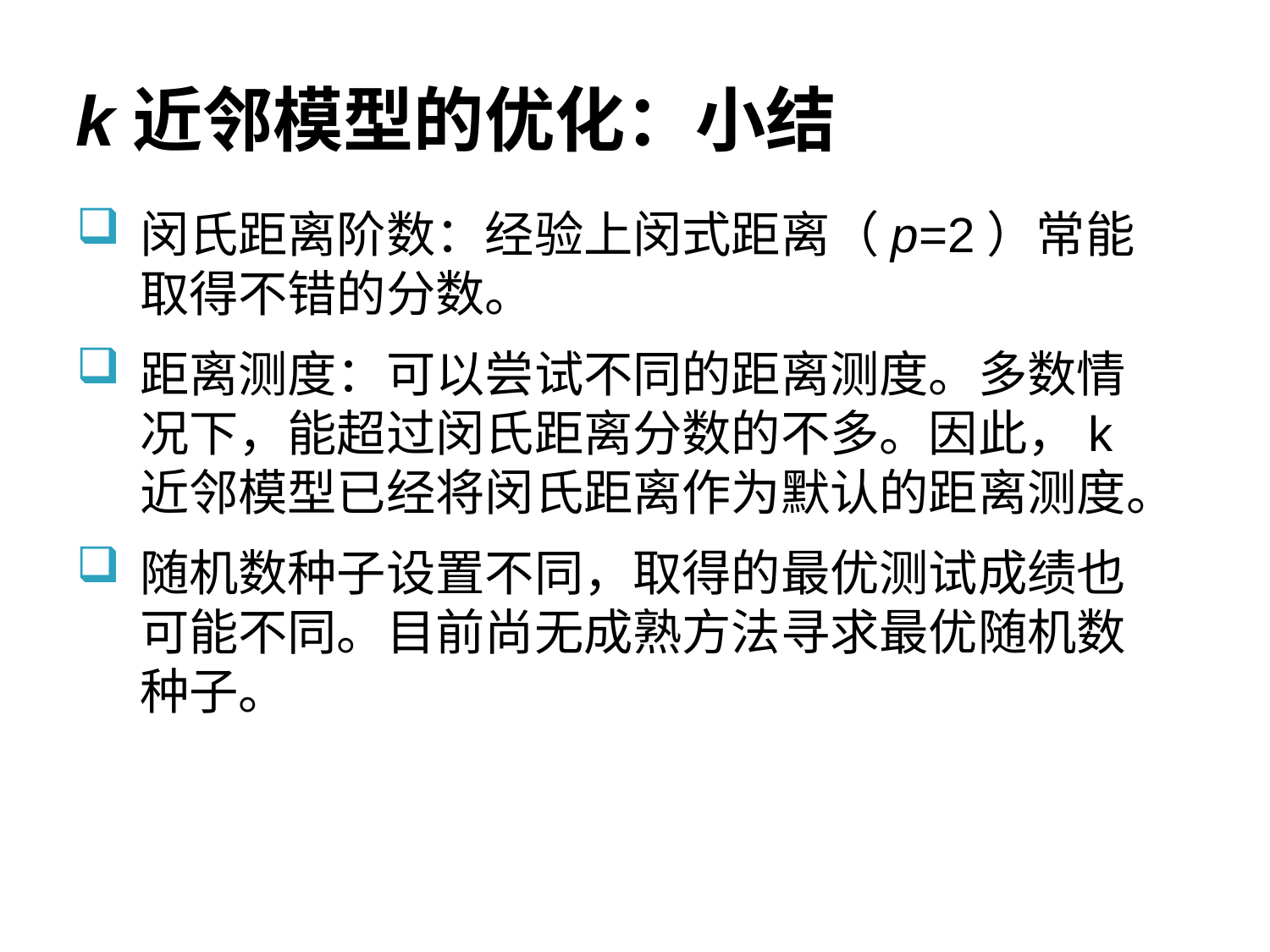

# k近邻模型的优化：小结
闵氏距离阶数：经验上闵式距离（p=2）常能取得不错的分数。
距离测度：可以尝试不同的距离测度。多数情况下，能超过闵氏距离分数的不多。因此，k近邻模型已经将闵氏距离作为默认的距离测度。
随机数种子设置不同，取得的最优测试成绩也可能不同。目前尚无成熟方法寻求最优随机数种子。